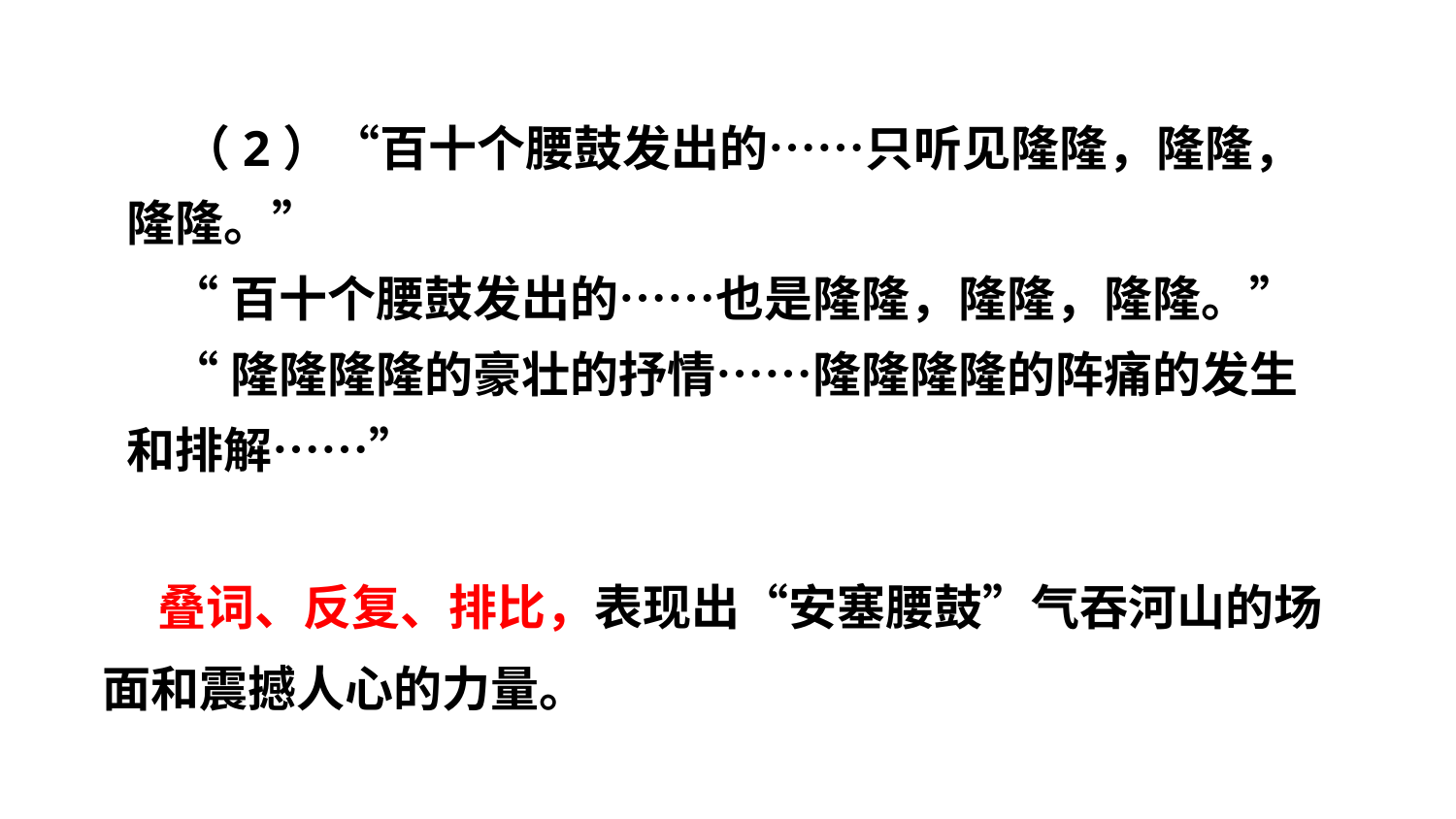

（2）“百十个腰鼓发出的……只听见隆隆，隆隆，隆隆。”
    “百十个腰鼓发出的……也是隆隆，隆隆，隆隆。”
    “隆隆隆隆的豪壮的抒情……隆隆隆隆的阵痛的发生和排解……”
    叠词、反复、排比，表现出“安塞腰鼓”气吞河山的场面和震撼人心的力量。